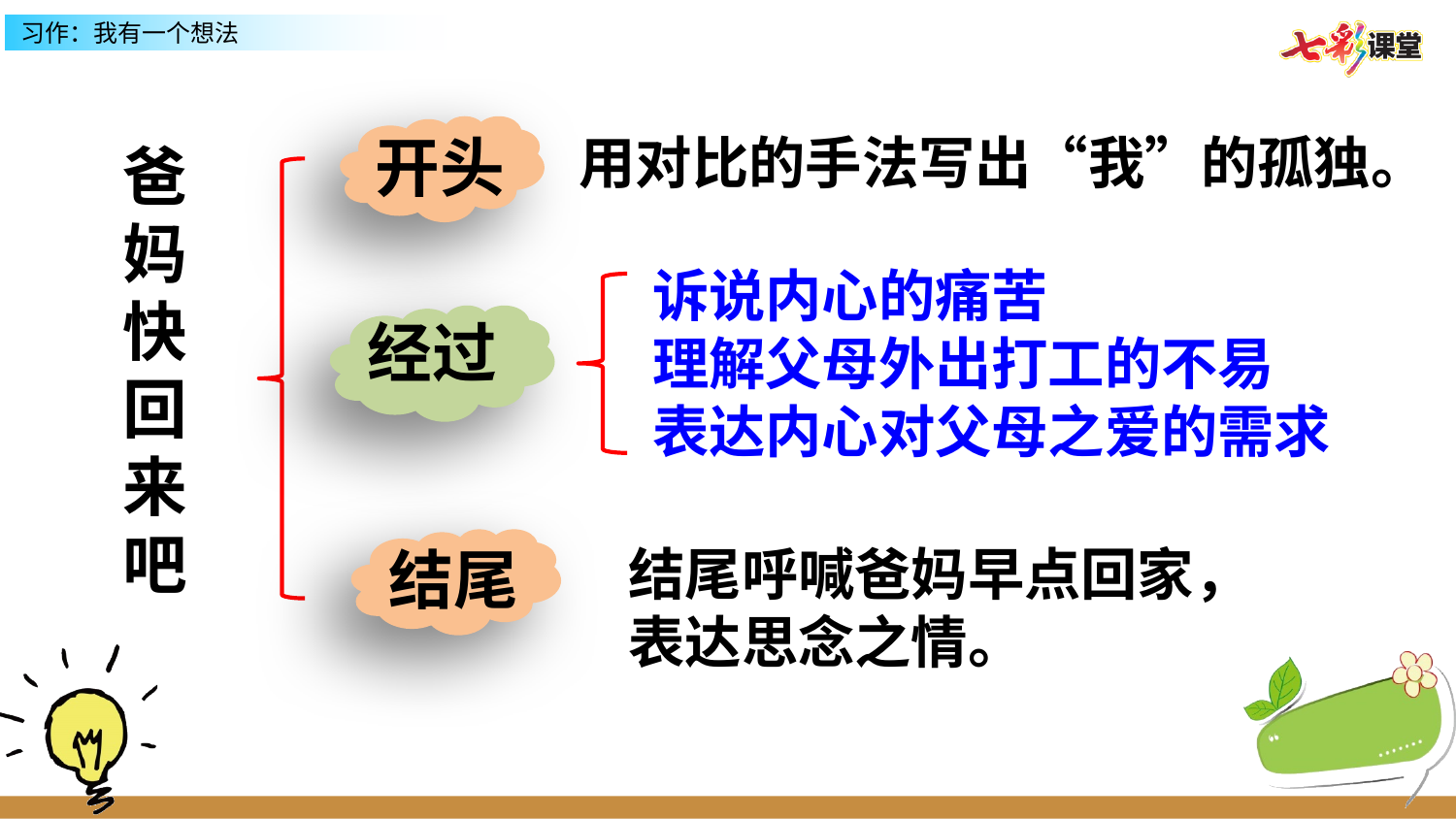

开头
用对比的手法写出“我”的孤独。
爸妈快回来吧

诉说内心的痛苦
理解父母外出打工的不易
表达内心对父母之爱的需求

经过

结尾
结尾呼喊爸妈早点回家，表达思念之情。